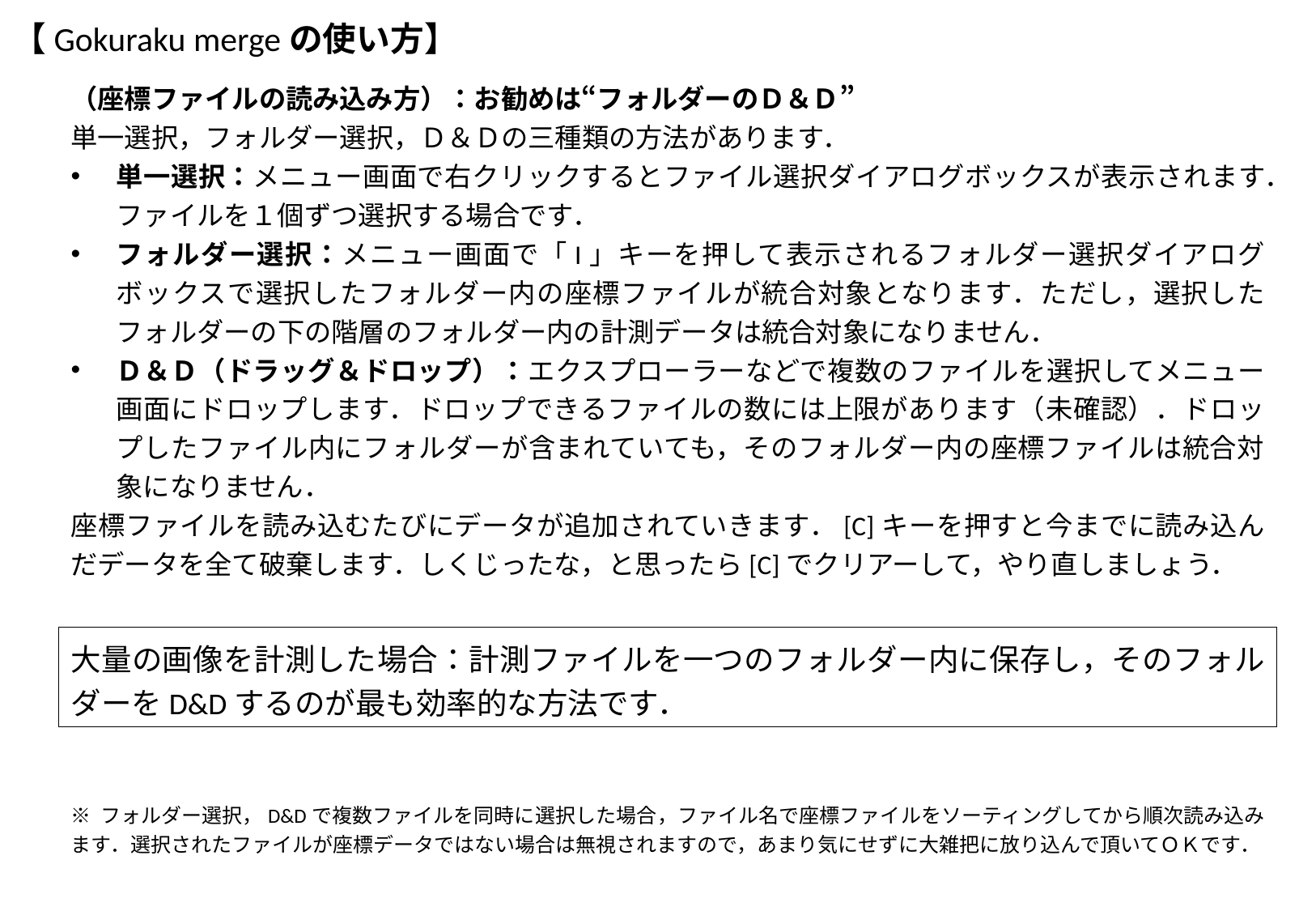

# 【Gokuraku mergeの使い方】
（座標ファイルの読み込み方）：お勧めは“フォルダーのＤ＆Ｄ”
単一選択，フォルダー選択，Ｄ＆Ｄの三種類の方法があります．
単一選択：メニュー画面で右クリックするとファイル選択ダイアログボックスが表示されます．ファイルを１個ずつ選択する場合です．
フォルダー選択：メニュー画面で「I」キーを押して表示されるフォルダー選択ダイアログボックスで選択したフォルダー内の座標ファイルが統合対象となります．ただし，選択したフォルダーの下の階層のフォルダー内の計測データは統合対象になりません．
Ｄ＆Ｄ（ドラッグ＆ドロップ）：エクスプローラーなどで複数のファイルを選択してメニュー画面にドロップします．ドロップできるファイルの数には上限があります（未確認）．ドロップしたファイル内にフォルダーが含まれていても，そのフォルダー内の座標ファイルは統合対象になりません．
座標ファイルを読み込むたびにデータが追加されていきます．[C]キーを押すと今までに読み込んだデータを全て破棄します．しくじったな，と思ったら[C]でクリアーして，やり直しましょう．
大量の画像を計測した場合：計測ファイルを一つのフォルダー内に保存し，そのフォルダーをD&Dするのが最も効率的な方法です．
※ フォルダー選択，D&Dで複数ファイルを同時に選択した場合，ファイル名で座標ファイルをソーティングしてから順次読み込みます．選択されたファイルが座標データではない場合は無視されますので，あまり気にせずに大雑把に放り込んで頂いてＯＫです．